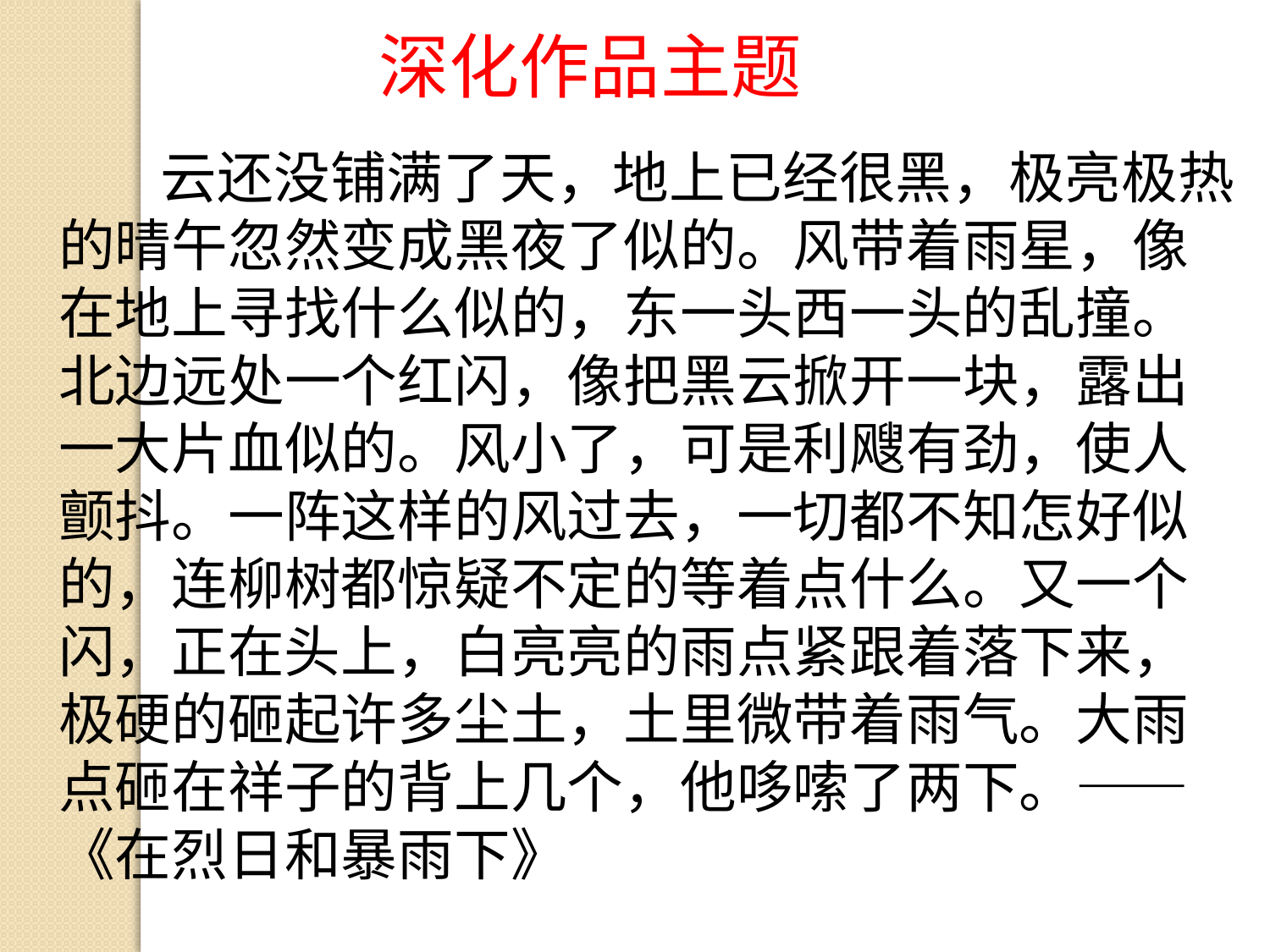

深化作品主题

       云还没铺满了天，地上已经很黑，极亮极热的晴午忽然变成黑夜了似的。风带着雨星，像在地上寻找什么似的，东一头西一头的乱撞。北边远处一个红闪，像把黑云掀开一块，露出一大片血似的。风小了，可是利飕有劲，使人颤抖。一阵这样的风过去，一切都不知怎好似的，连柳树都惊疑不定的等着点什么。又一个闪，正在头上，白亮亮的雨点紧跟着落下来，极硬的砸起许多尘土，土里微带着雨气。大雨点砸在祥子的背上几个，他哆嗦了两下。——《在烈日和暴雨下》